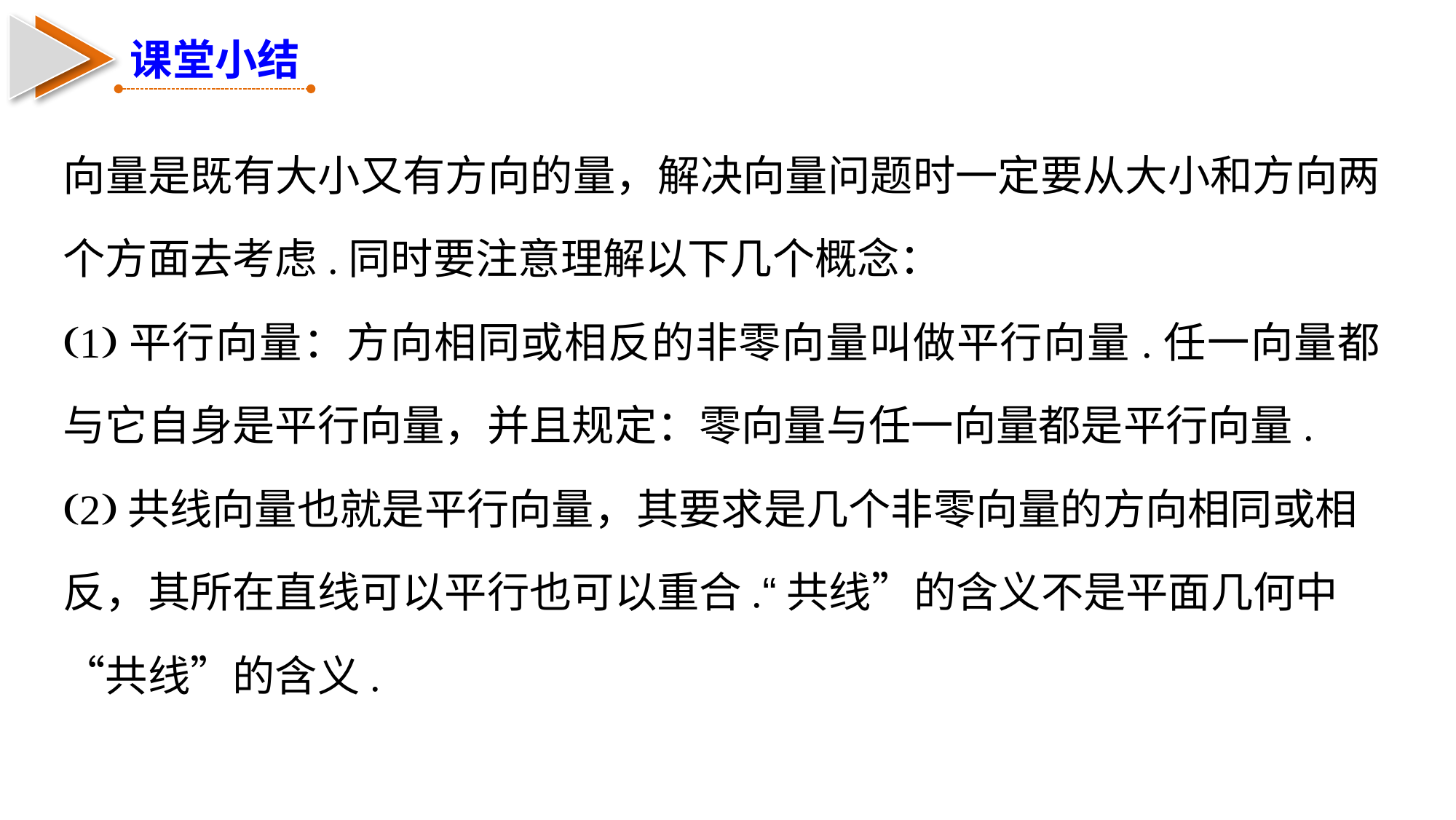

课堂小结
向量是既有大小又有方向的量，解决向量问题时一定要从大小和方向两个方面去考虑.同时要注意理解以下几个概念：
(1)平行向量：方向相同或相反的非零向量叫做平行向量.任一向量都与它自身是平行向量，并且规定：零向量与任一向量都是平行向量.
(2)共线向量也就是平行向量，其要求是几个非零向量的方向相同或相反，其所在直线可以平行也可以重合.“共线”的含义不是平面几何中“共线”的含义.